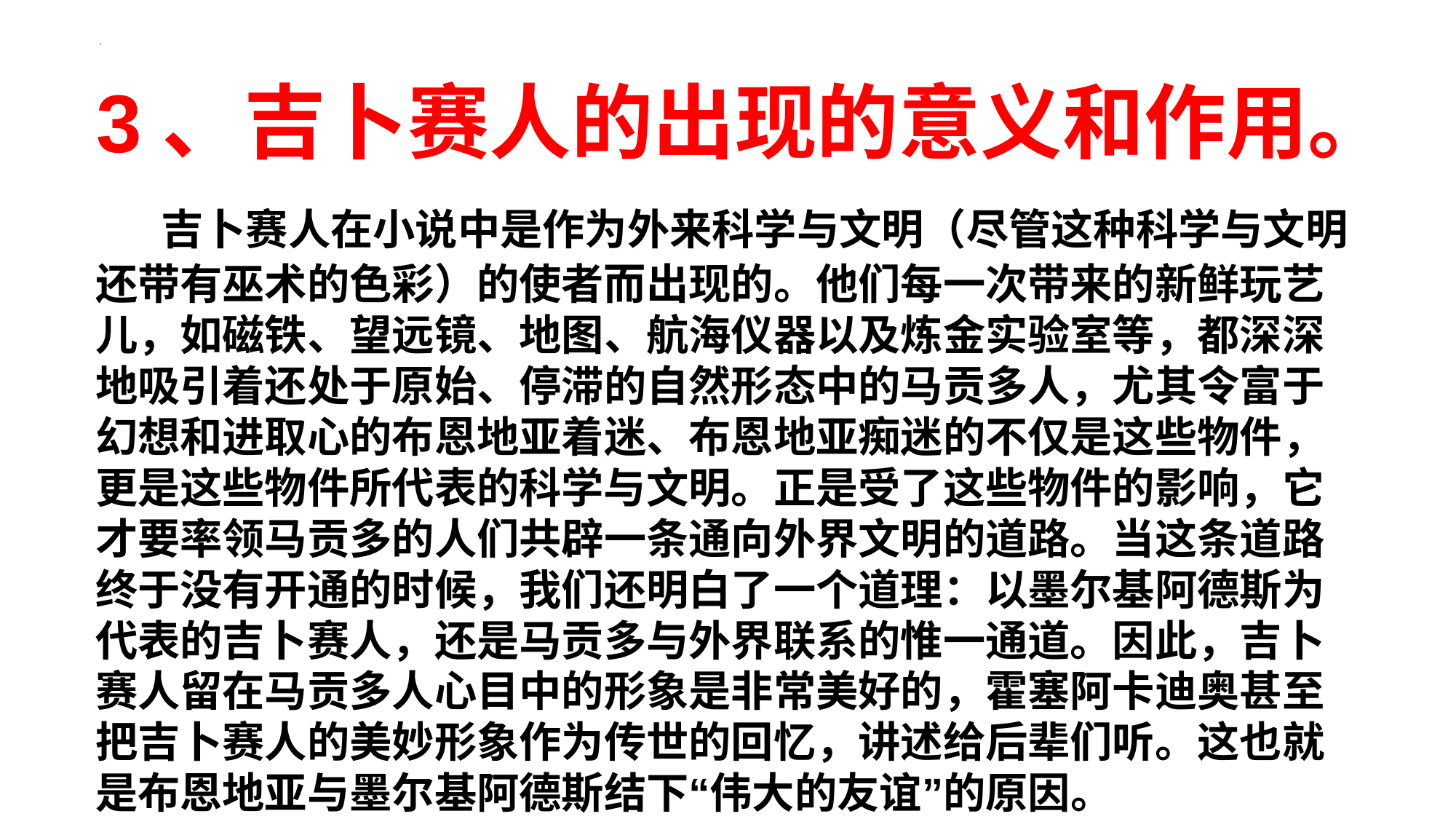

3、吉卜赛人的出现的意义和作用。
    吉卜赛人在小说中是作为外来科学与文明（尽管这种科学与文明还带有巫术的色彩）的使者而出现的。他们每一次带来的新鲜玩艺儿，如磁铁、望远镜、地图、航海仪器以及炼金实验室等，都深深地吸引着还处于原始、停滞的自然形态中的马贡多人，尤其令富于幻想和进取心的布恩地亚着迷、布恩地亚痴迷的不仅是这些物件，更是这些物件所代表的科学与文明。正是受了这些物件的影响，它才要率领马贡多的人们共辟一条通向外界文明的道路。当这条道路终于没有开通的时候，我们还明白了一个道理：以墨尔基阿德斯为代表的吉卜赛人，还是马贡多与外界联系的惟一通道。因此，吉卜赛人留在马贡多人心目中的形象是非常美好的，霍塞阿卡迪奥甚至把吉卜赛人的美妙形象作为传世的回忆，讲述给后辈们听。这也就是布恩地亚与墨尔基阿德斯结下“伟大的友谊”的原因。